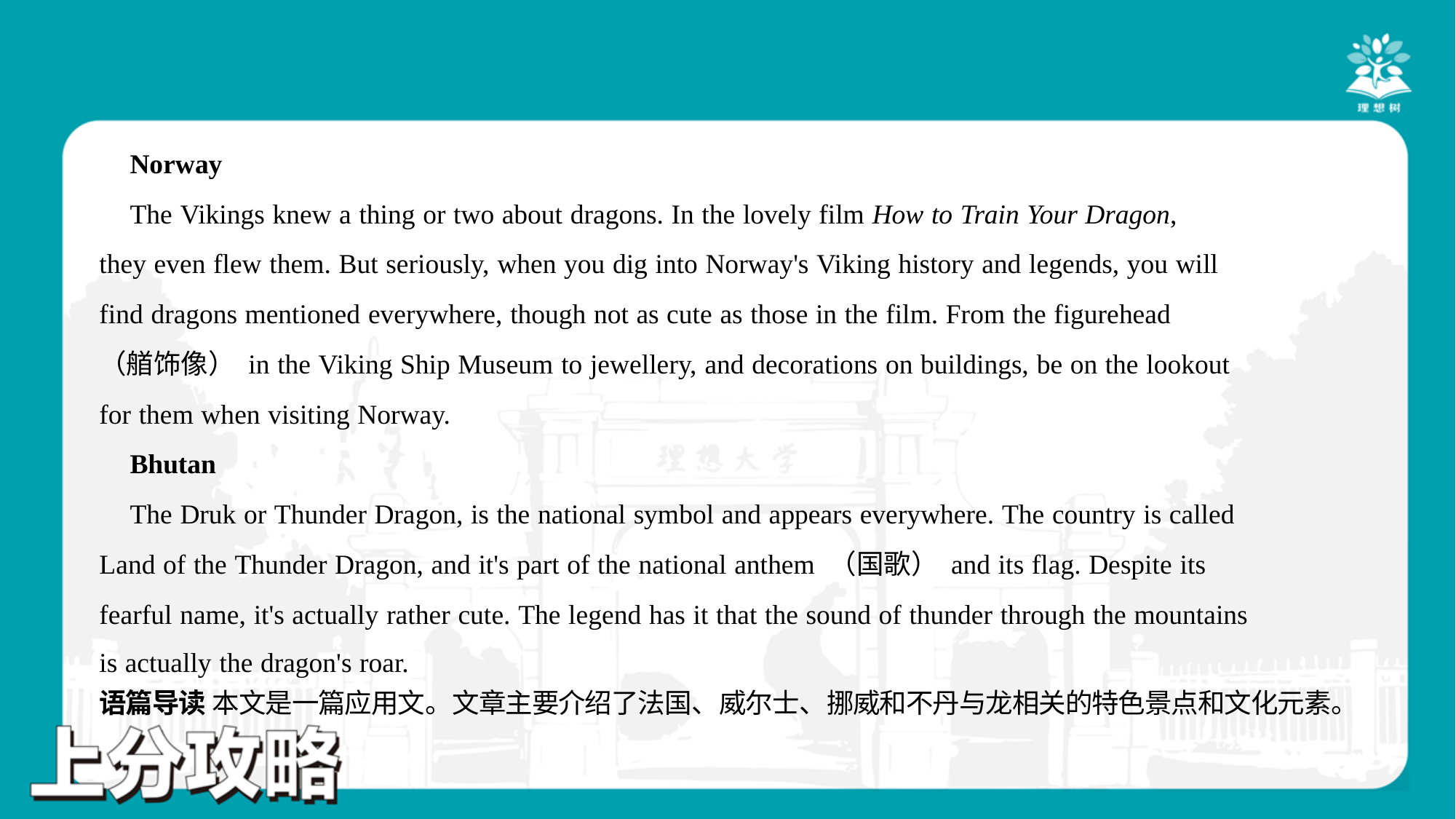

Norway
    The Vikings knew a thing or two about dragons. In the lovely film How to Train Your Dragon,
they even flew them. But seriously, when you dig into Norway's Viking history and legends, you will
find dragons mentioned everywhere, though not as cute as those in the film. From the figurehead
（艏饰像） in the Viking Ship Museum to jewellery, and decorations on buildings, be on the lookout
for them when visiting Norway.
    Bhutan
    The Druk or Thunder Dragon, is the national symbol and appears everywhere. The country is called
Land of the Thunder Dragon, and it's part of the national anthem （国歌） and its flag. Despite its
fearful name, it's actually rather cute. The legend has it that the sound of thunder through the mountains
is actually the dragon's roar.#6.1
语篇导读 本文是一篇应用文。文章主要介绍了法国、威尔士、挪威和不丹与龙相关的特色景点和文化元素。